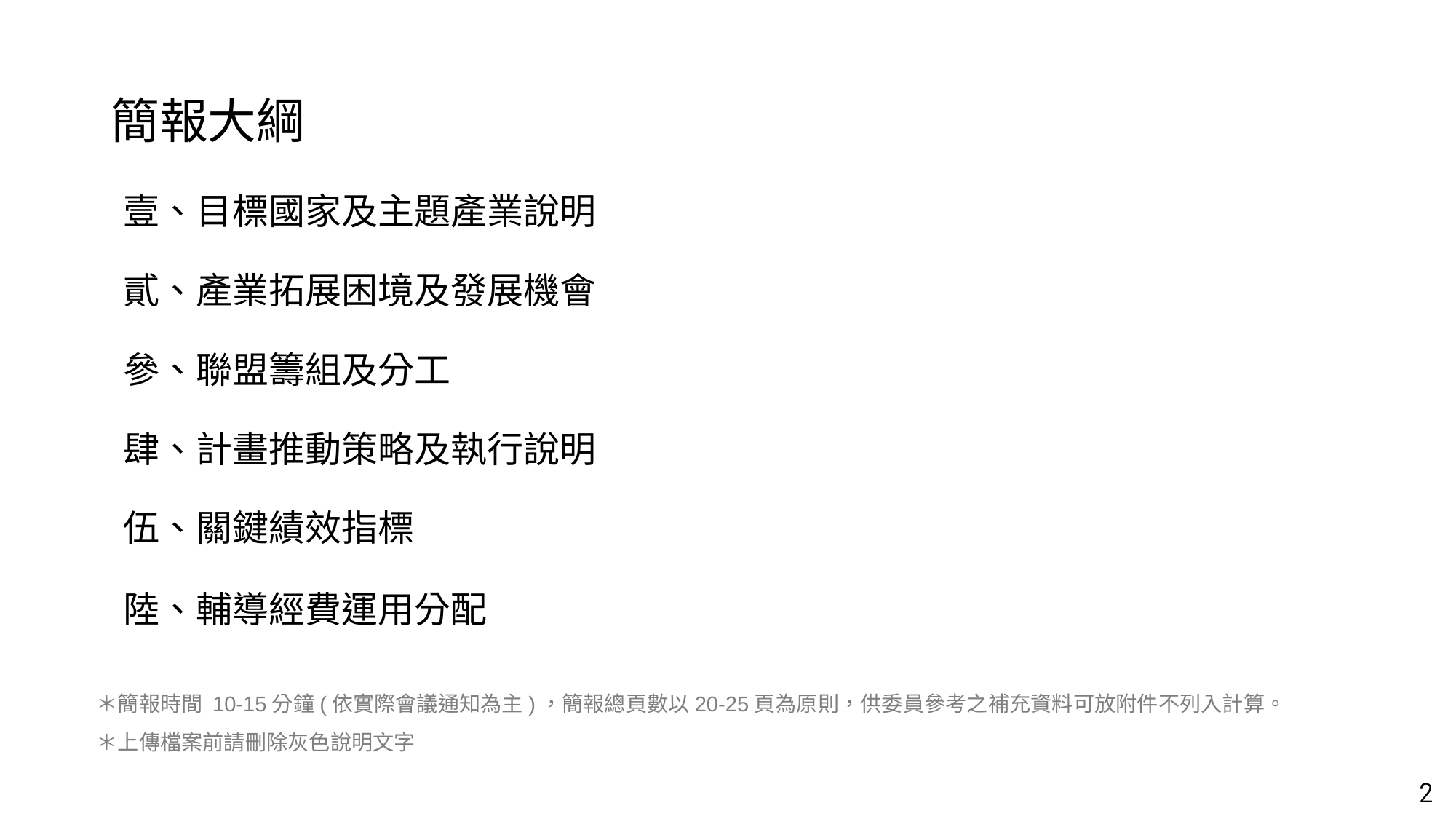

# 簡報大綱
  壹、目標國家及主題產業說明
  貳、產業拓展困境及發展機會
  參、聯盟籌組及分工
  肆、計畫推動策略及執行說明
  伍、關鍵績效指標
  陸、輔導經費運用分配
＊簡報時間 10-15分鐘(依實際會議通知為主)，簡報總頁數以20-25頁為原則，供委員參考之補充資料可放附件不列入計算。
＊上傳檔案前請刪除灰色說明文字
2